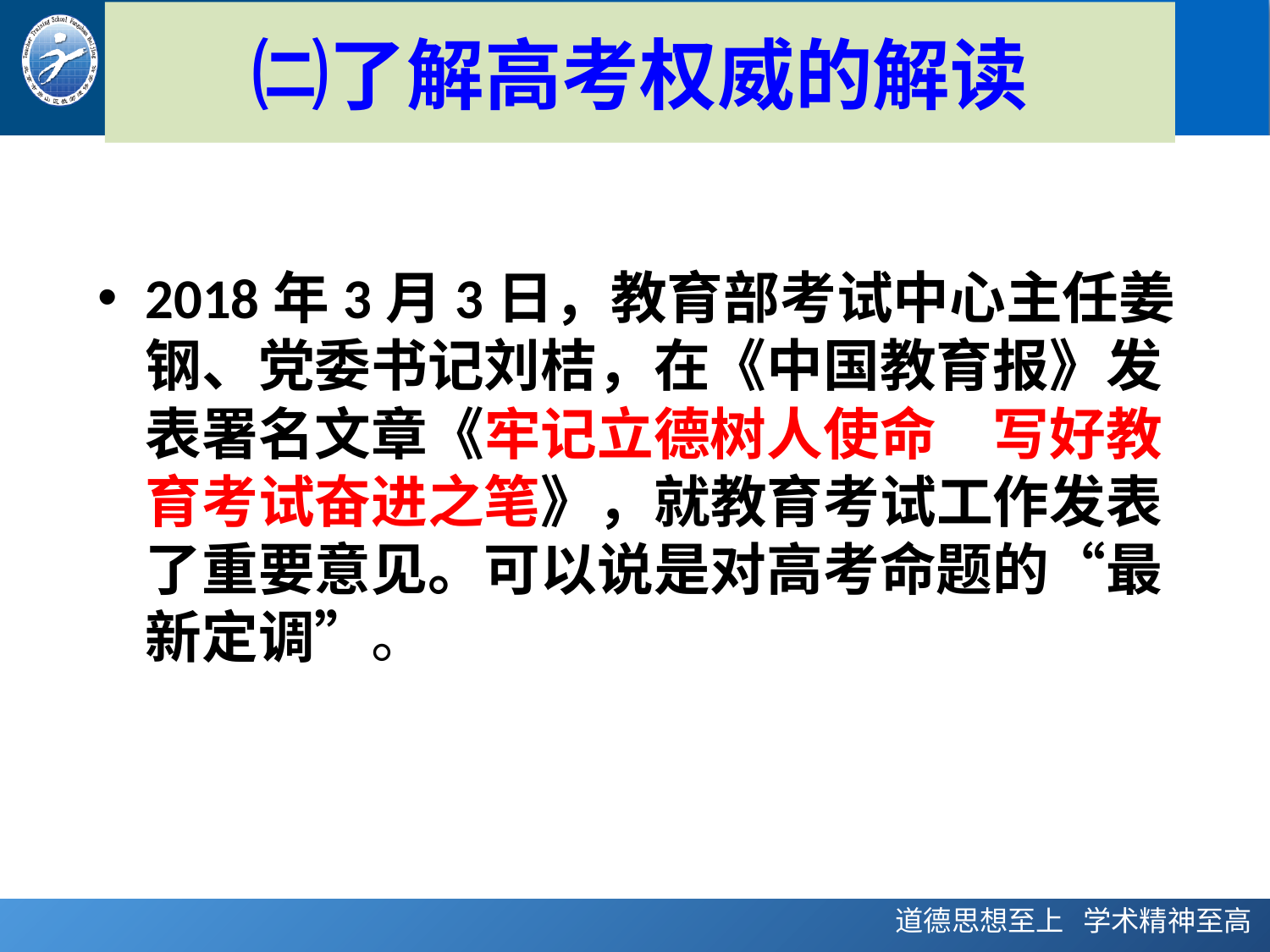

# ㈡了解高考权威的解读
2018年3月3日，教育部考试中心主任姜钢、党委书记刘桔，在《中国教育报》发表署名文章《牢记立德树人使命　写好教育考试奋进之笔》，就教育考试工作发表了重要意见。可以说是对高考命题的“最新定调”。